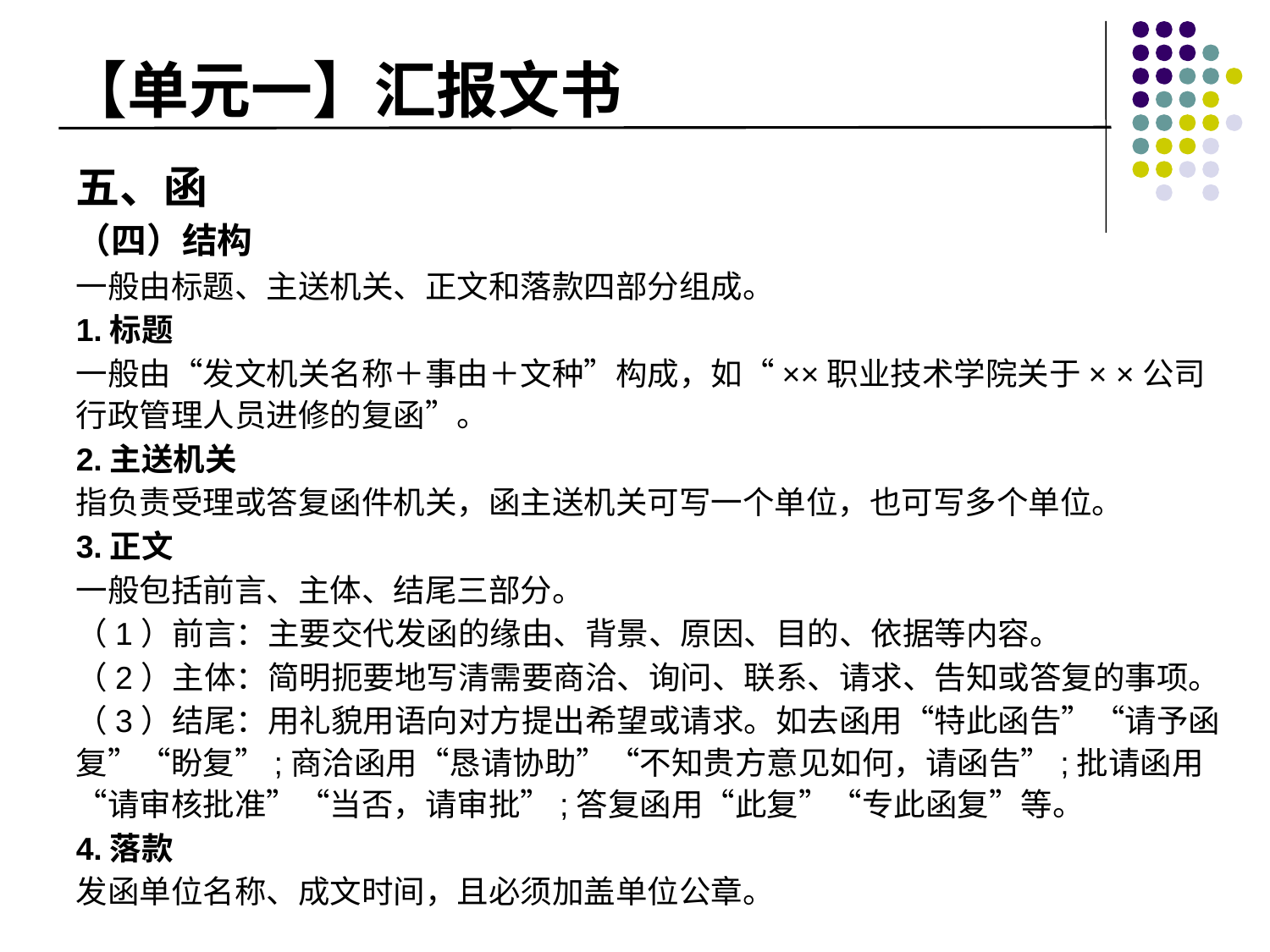

# 【单元一】汇报文书
五、函
（四）结构
一般由标题、主送机关、正文和落款四部分组成。
1.标题
一般由“发文机关名称＋事由＋文种”构成，如“××职业技术学院关于× ×公司行政管理人员进修的复函”。
2.主送机关
指负责受理或答复函件机关，函主送机关可写一个单位，也可写多个单位。
3.正文
一般包括前言、主体、结尾三部分。
（1）前言：主要交代发函的缘由、背景、原因、目的、依据等内容。
（2）主体：简明扼要地写清需要商洽、询问、联系、请求、告知或答复的事项。
（3）结尾：用礼貌用语向对方提出希望或请求。如去函用“特此函告”“请予函复”“盼复”;商洽函用“恳请协助”“不知贵方意见如何，请函告”;批请函用“请审核批准”“当否，请审批”;答复函用“此复”“专此函复”等。
4.落款
发函单位名称、成文时间，且必须加盖单位公章。